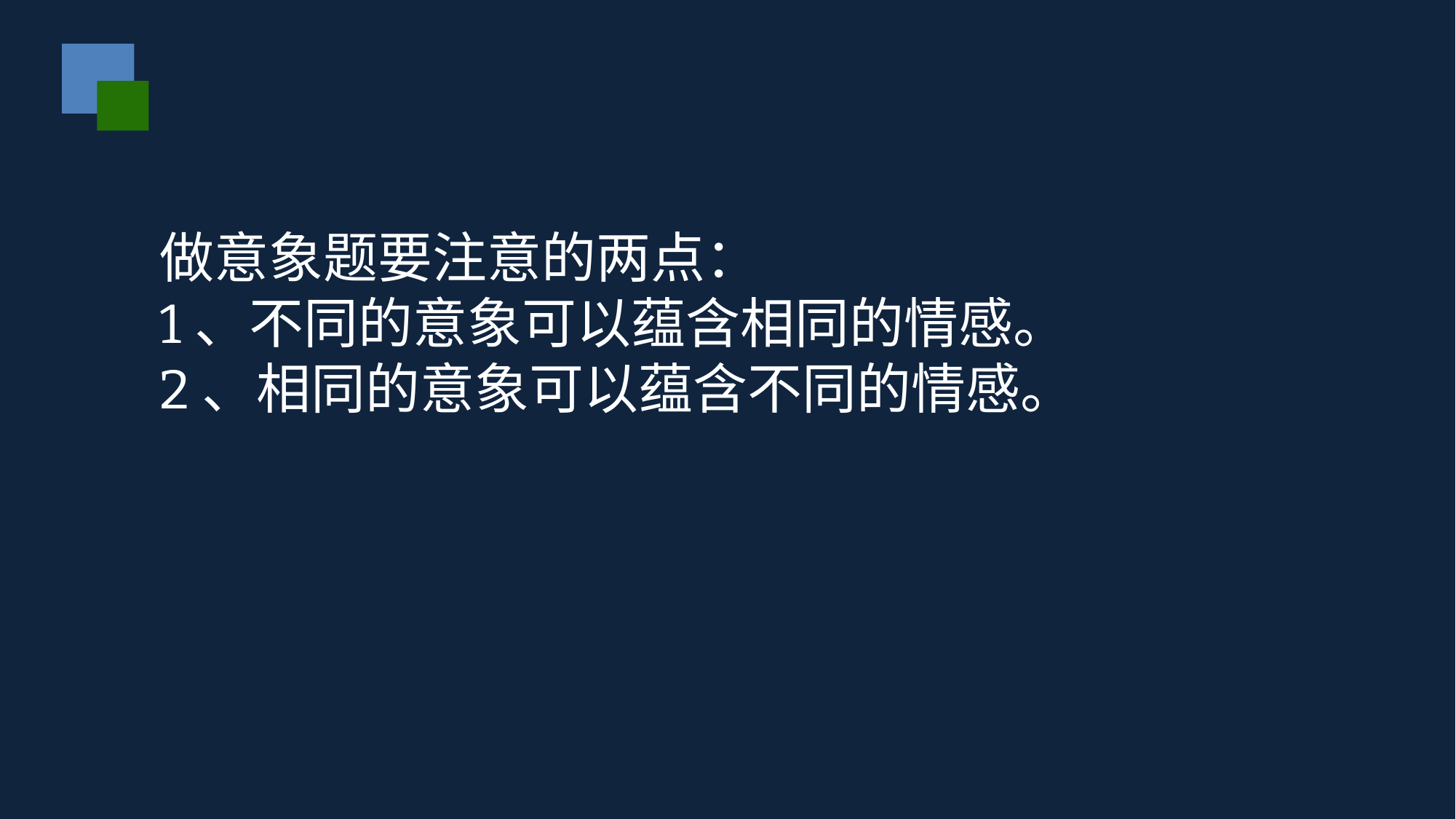

做意象题要注意的两点：
1、不同的意象可以蕴含相同的情感。
2、相同的意象可以蕴含不同的情感。